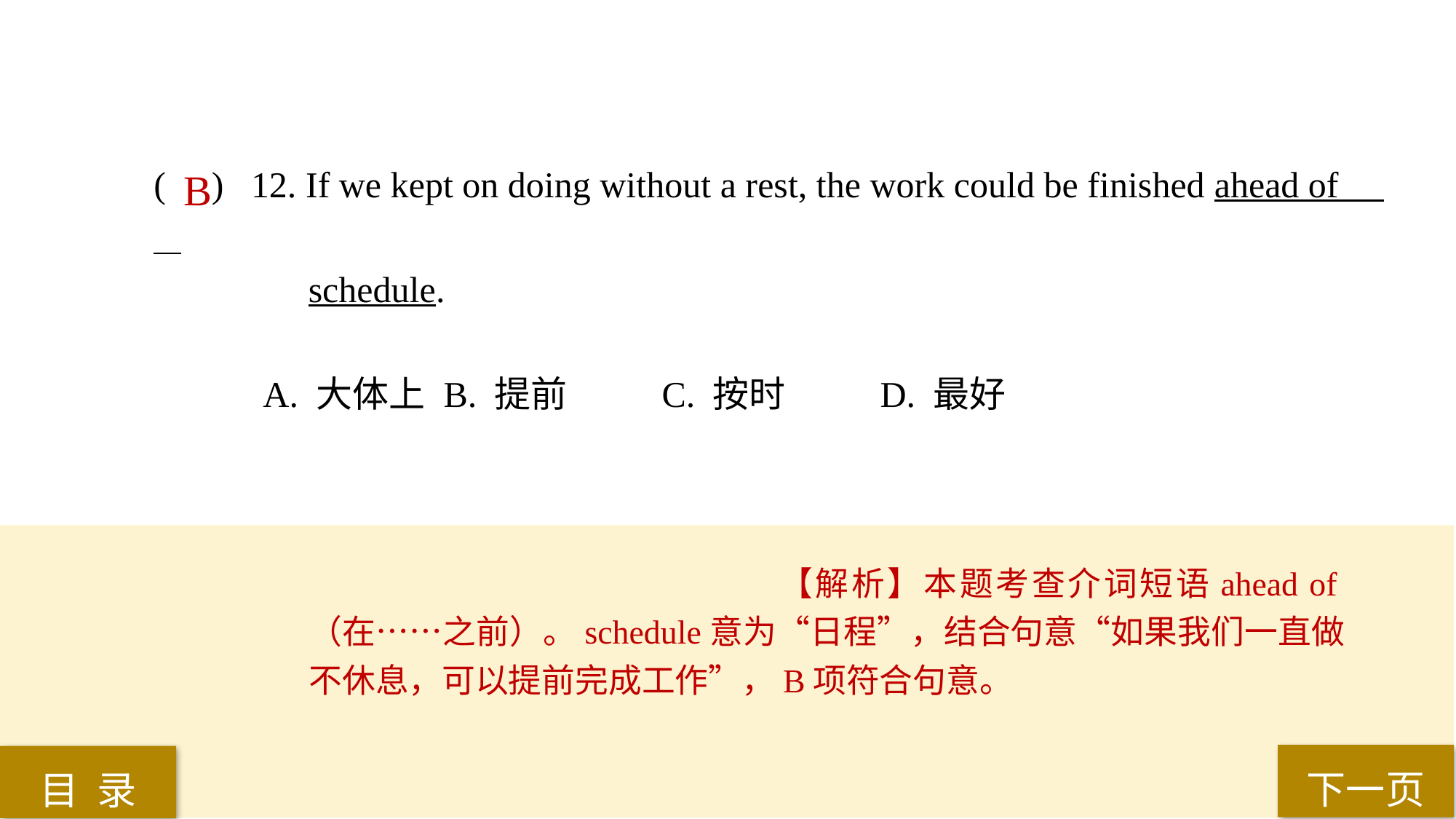

(     )   12. If we kept on doing without a rest, the work could be finished ahead of
                 schedule.

A. 大体上	 B. 提前	 C. 按时	 D. 最好
B
【解析】本题考查介词短语ahead of（在……之前）。schedule意为“日程”，结合句意“如果我们一直做不休息，可以提前完成工作”，B项符合句意。